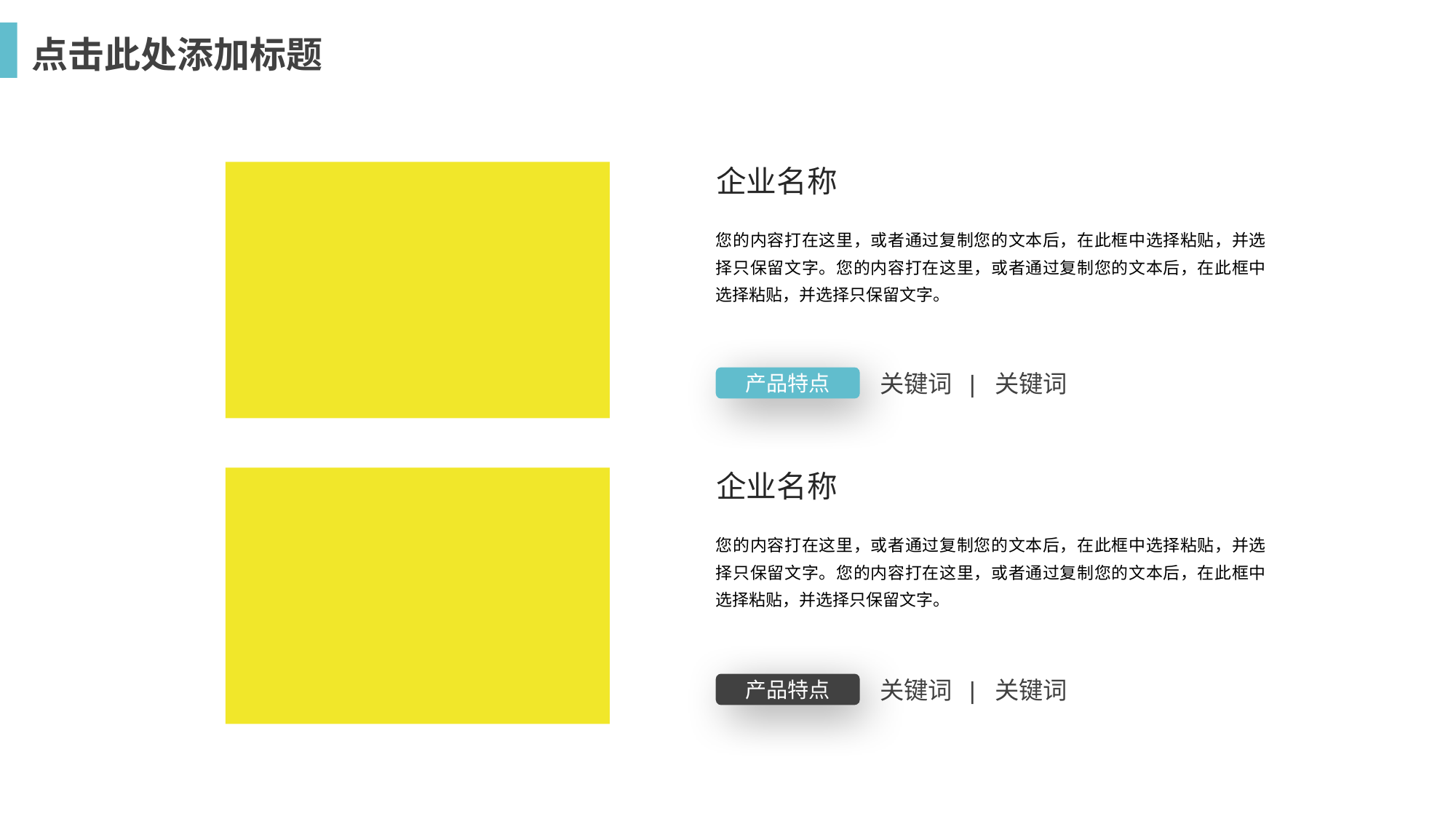

点击此处添加标题

企业名称
您的内容打在这里，或者通过复制您的文本后，在此框中选择粘贴，并选择只保留文字。您的内容打在这里，或者通过复制您的文本后，在此框中选择粘贴，并选择只保留文字。
产品特点
关键词  |  关键词
企业名称

您的内容打在这里，或者通过复制您的文本后，在此框中选择粘贴，并选择只保留文字。您的内容打在这里，或者通过复制您的文本后，在此框中选择粘贴，并选择只保留文字。
产品特点
关键词  |  关键词